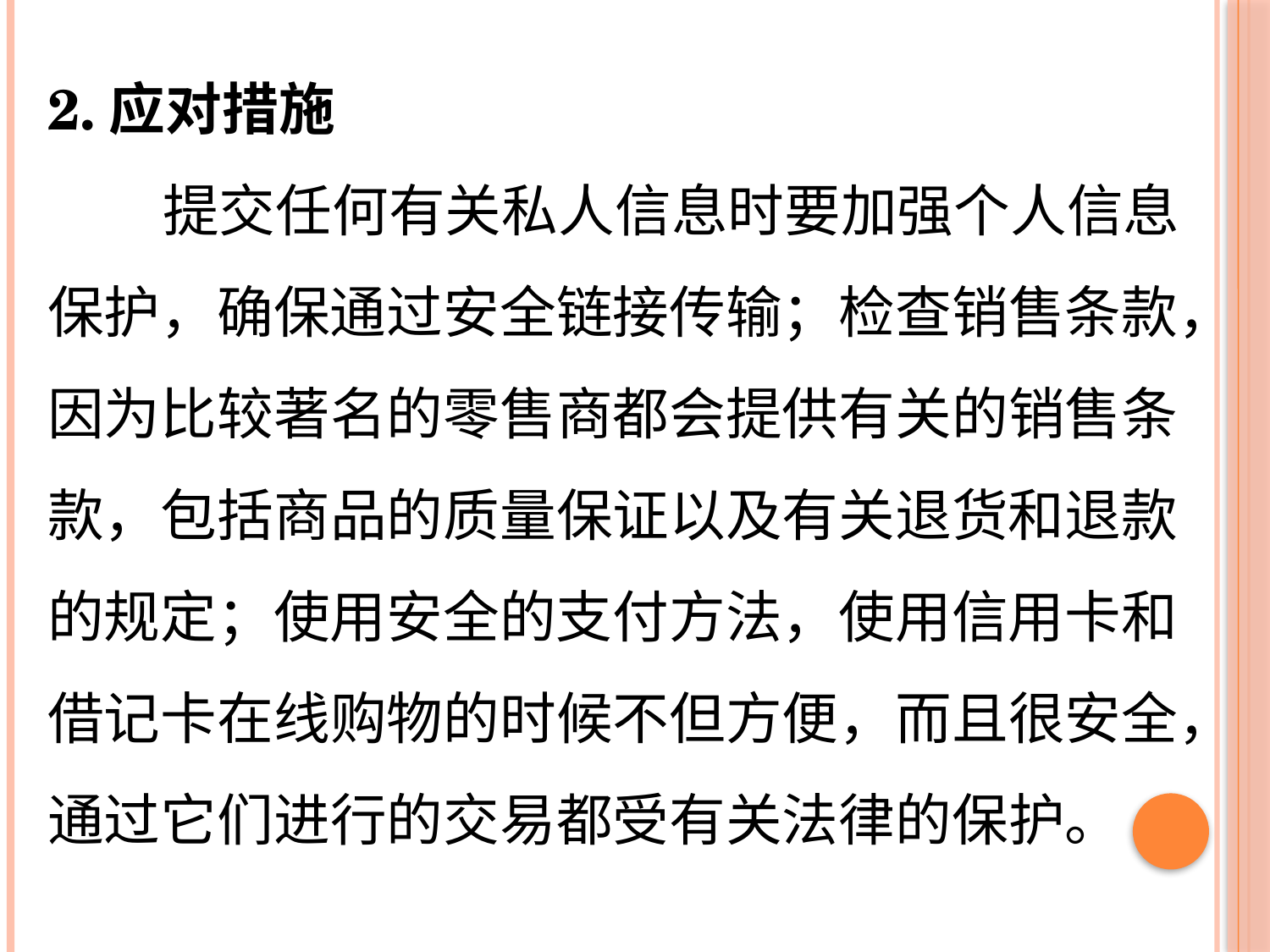

2.应对措施
        提交任何有关私人信息时要加强个人信息保护，确保通过安全链接传输；检查销售条款，因为比较著名的零售商都会提供有关的销售条款，包括商品的质量保证以及有关退货和退款的规定；使用安全的支付方法，使用信用卡和借记卡在线购物的时候不但方便，而且很安全，通过它们进行的交易都受有关法律的保护。